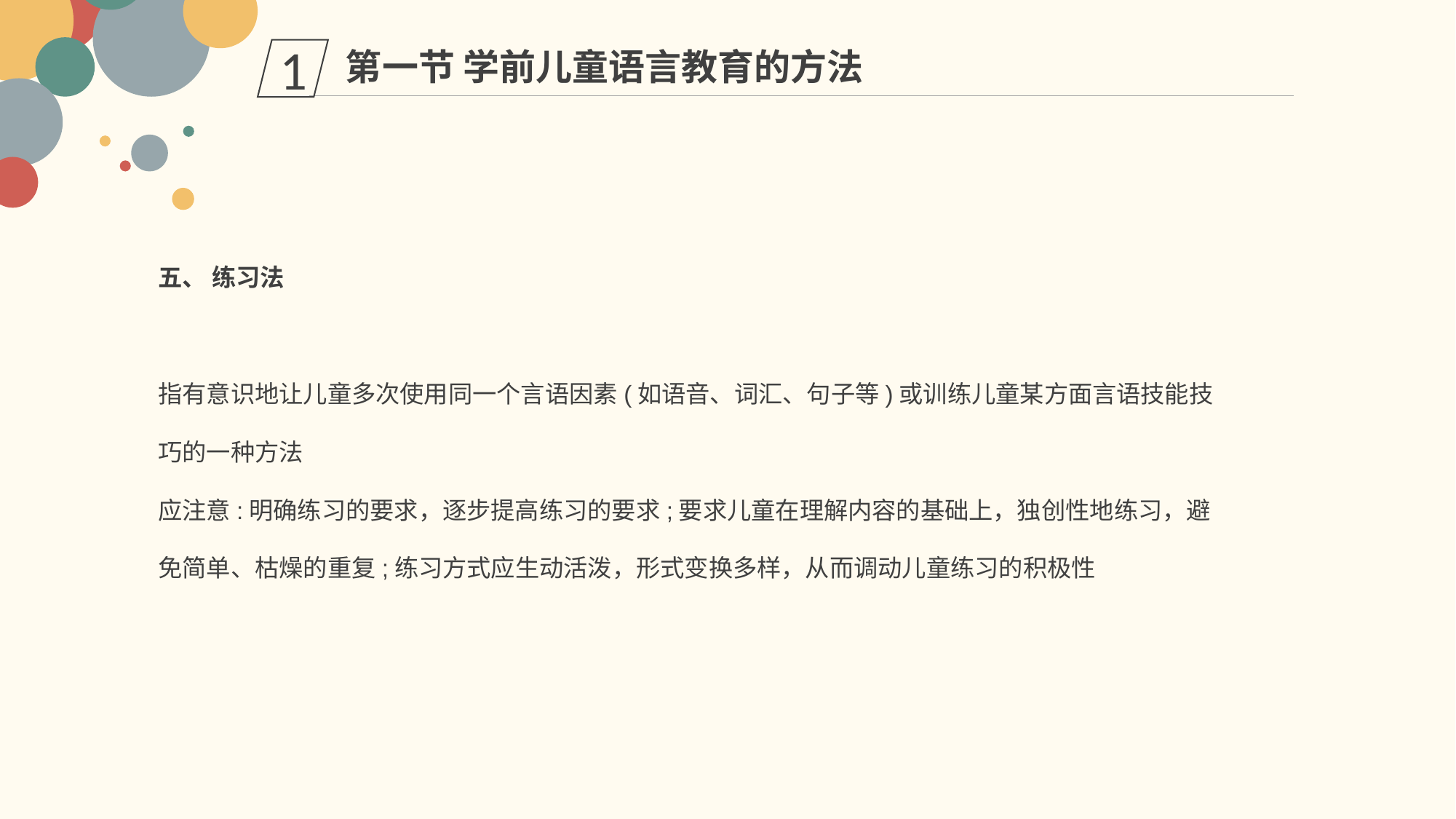

第一节 学前儿童语言教育的方法
1
五、 练习法

指有意识地让儿童多次使用同一个言语因素(如语音、词汇、句子等)或训练儿童某方面言语技能技巧的一种方法
应注意:明确练习的要求，逐步提高练习的要求;要求儿童在理解内容的基础上，独创性地练习，避免简单、枯燥的重复;练习方式应生动活泼，形式变换多样，从而调动儿童练习的积极性